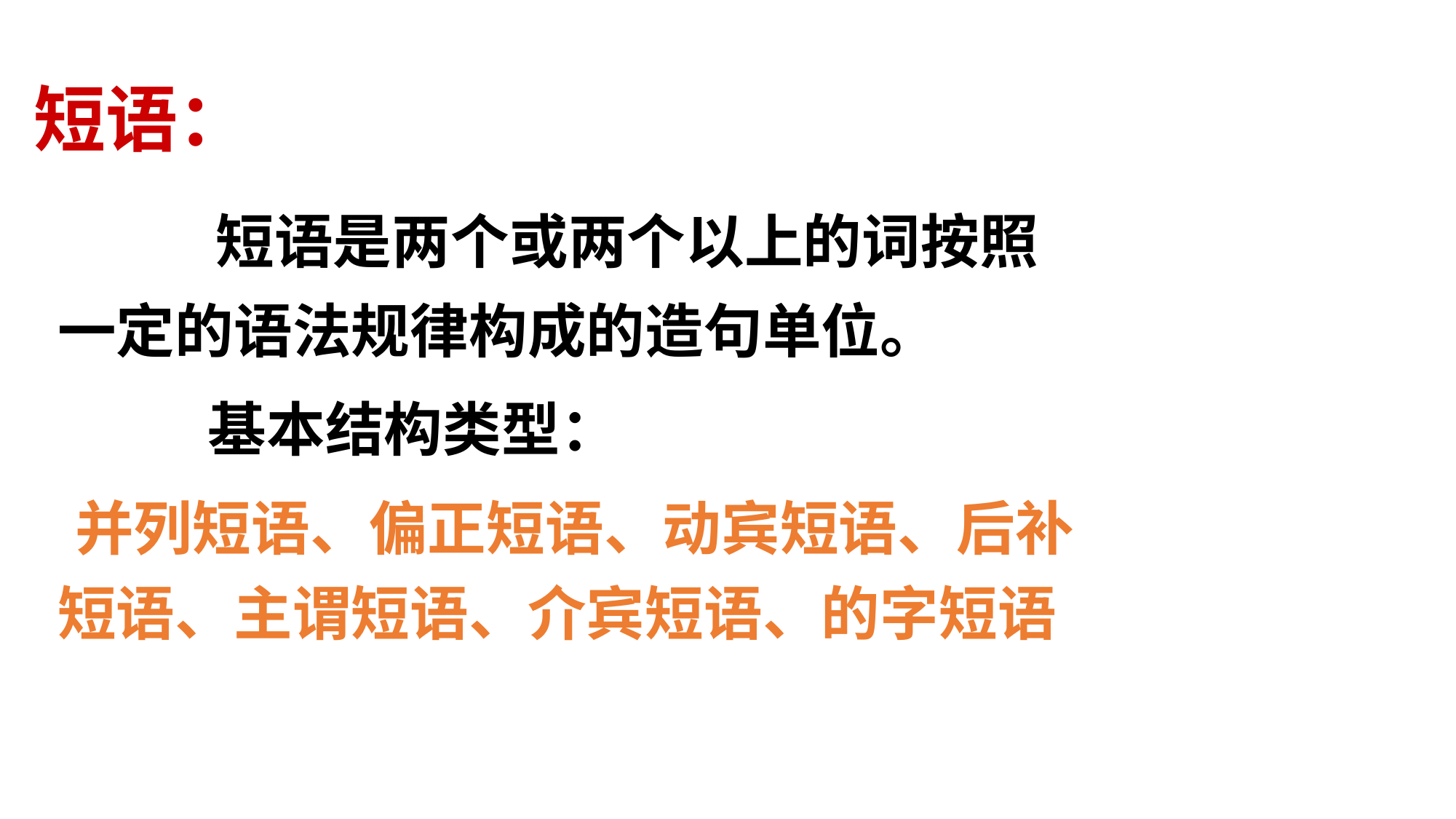

短语：
          短语是两个或两个以上的词按照一定的语法规律构成的造句单位。
            基本结构类型：
  并列短语、偏正短语、动宾短语、后补短语、主谓短语、介宾短语、的字短语